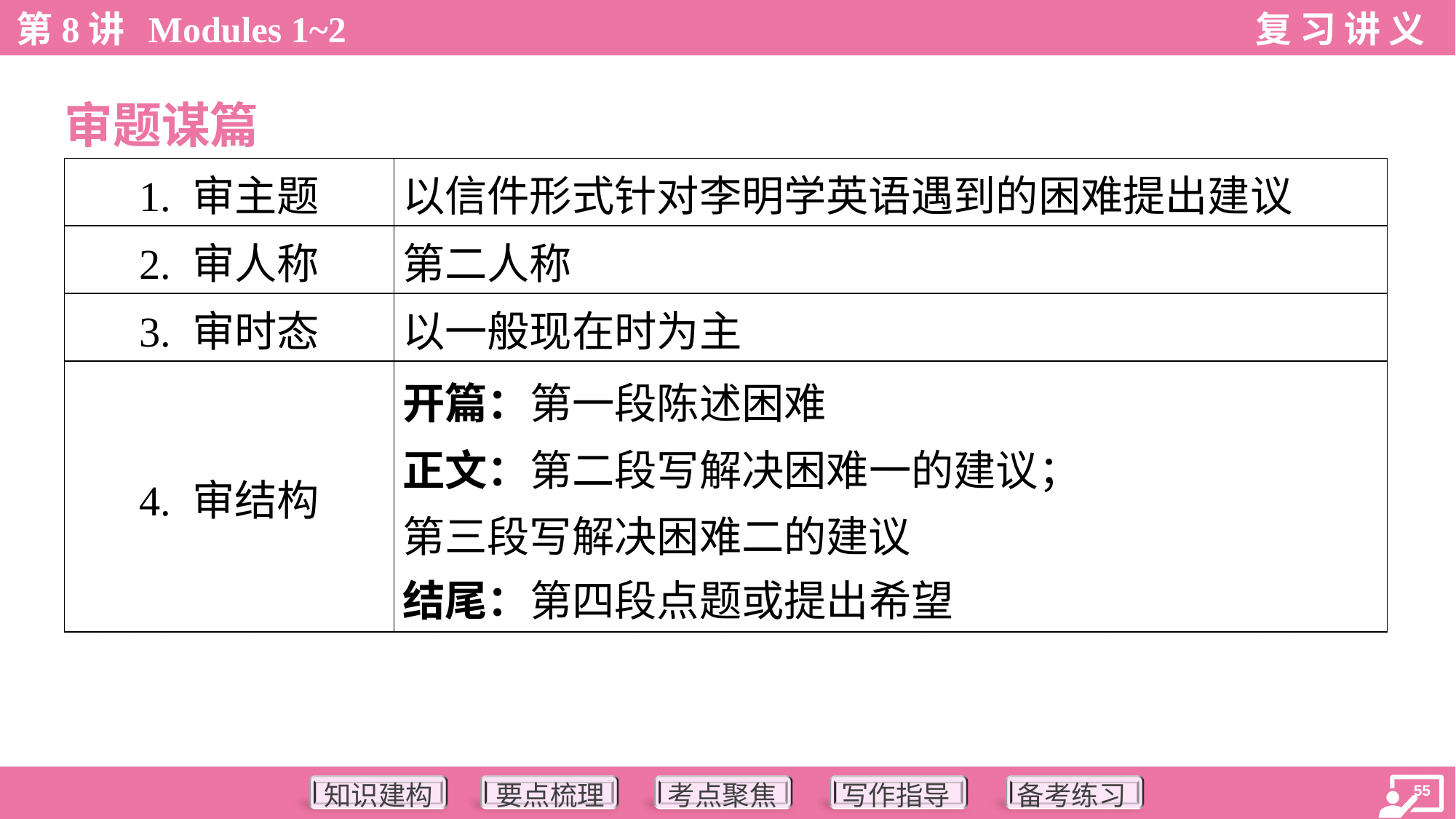

审题谋篇
| 1. 审主题 | 以信件形式针对李明学英语遇到的困难提出建议 |
| --- | --- |
| 2. 审人称 | 第二人称 |
| 3. 审时态 | 以一般现在时为主 |
| 4. 审结构 | 开篇：第一段陈述困难 正文：第二段写解决困难一的建议； 第三段写解决困难二的建议 结尾：第四段点题或提出希望 |